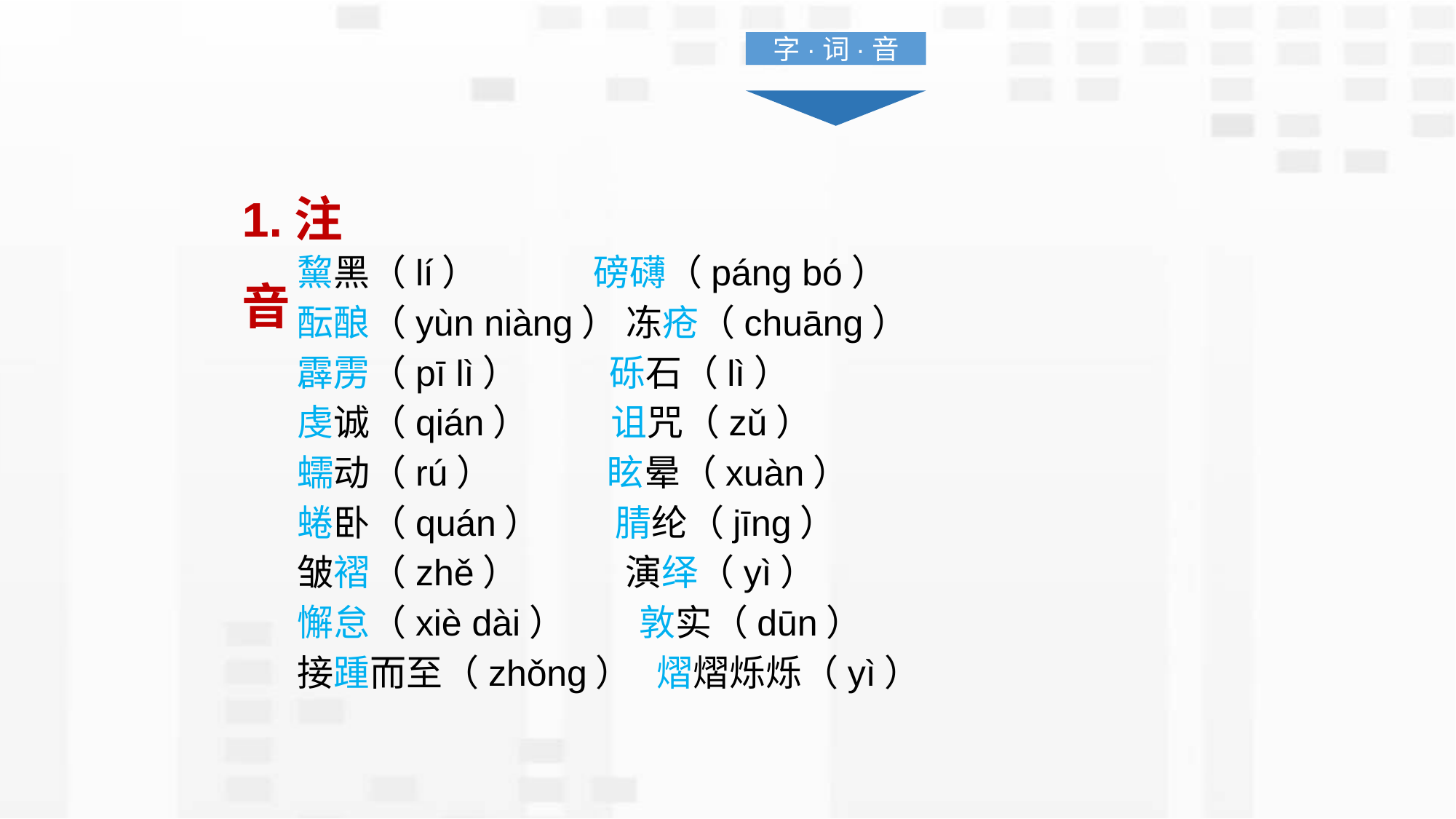

字·词·音

1.注音
黧黑（lí）              磅礴（páng bó）
酝酿（yùn niàng） 冻疮（chuāng）
霹雳（pī lì）           砾石（lì）
虔诚（qián）          诅咒（zǔ）
蠕动（rú）              眩晕（xuàn）
蜷卧（quán）         腈纶（jīng）
皱褶（zhě）             演绎（yì）
懈怠（xiè dài）         敦实（dūn）
接踵而至（zhǒng）   熠熠烁烁（yì）